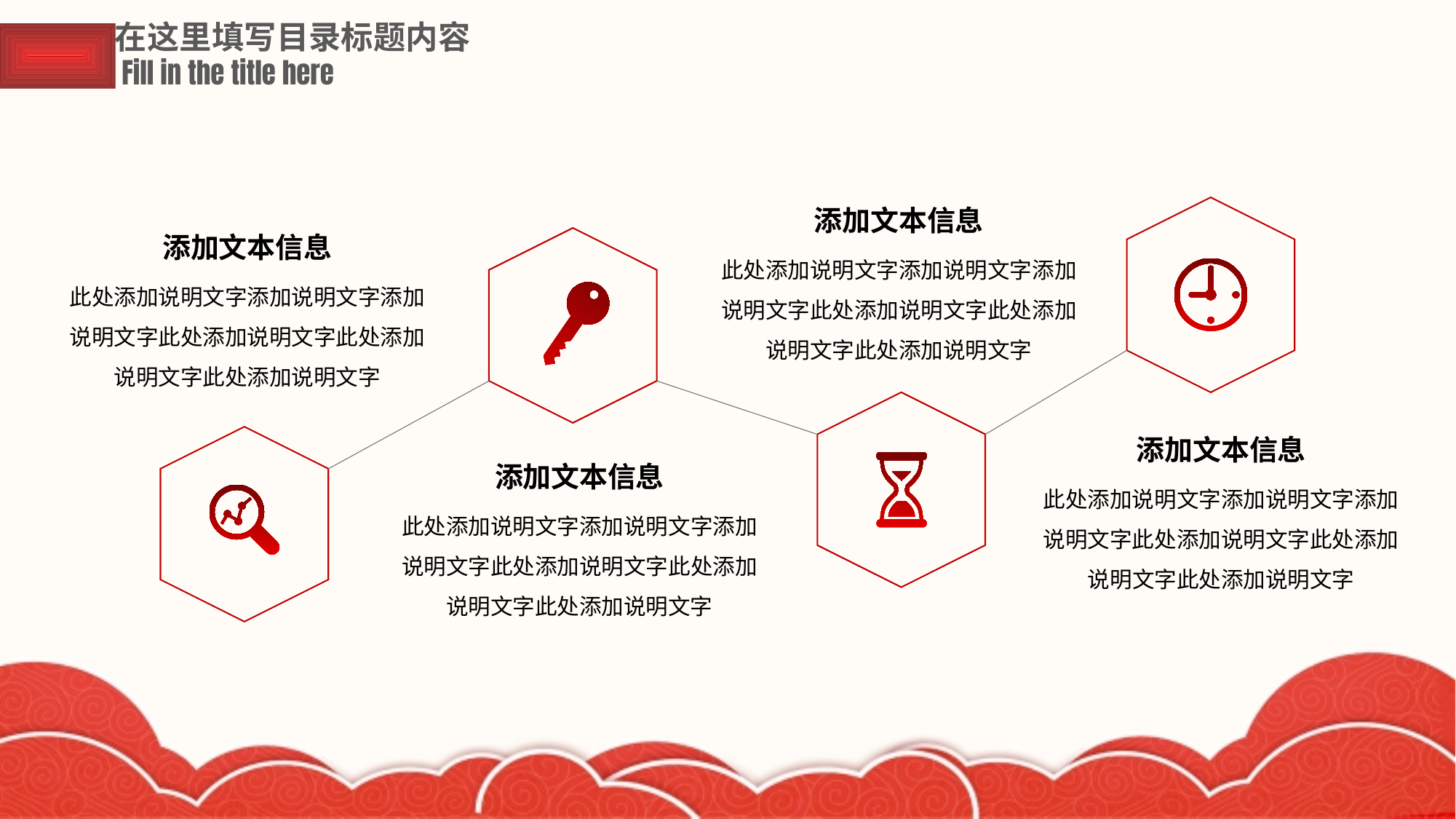

在这里填写目录标题内容

Fill in the title here
添加文本信息
此处添加说明文字添加说明文字添加说明文字此处添加说明文字此处添加说明文字此处添加说明文字

添加文本信息
此处添加说明文字添加说明文字添加说明文字此处添加说明文字此处添加说明文字此处添加说明文字

添加文本信息
此处添加说明文字添加说明文字添加说明文字此处添加说明文字此处添加说明文字此处添加说明文字

添加文本信息
此处添加说明文字添加说明文字添加说明文字此处添加说明文字此处添加说明文字此处添加说明文字